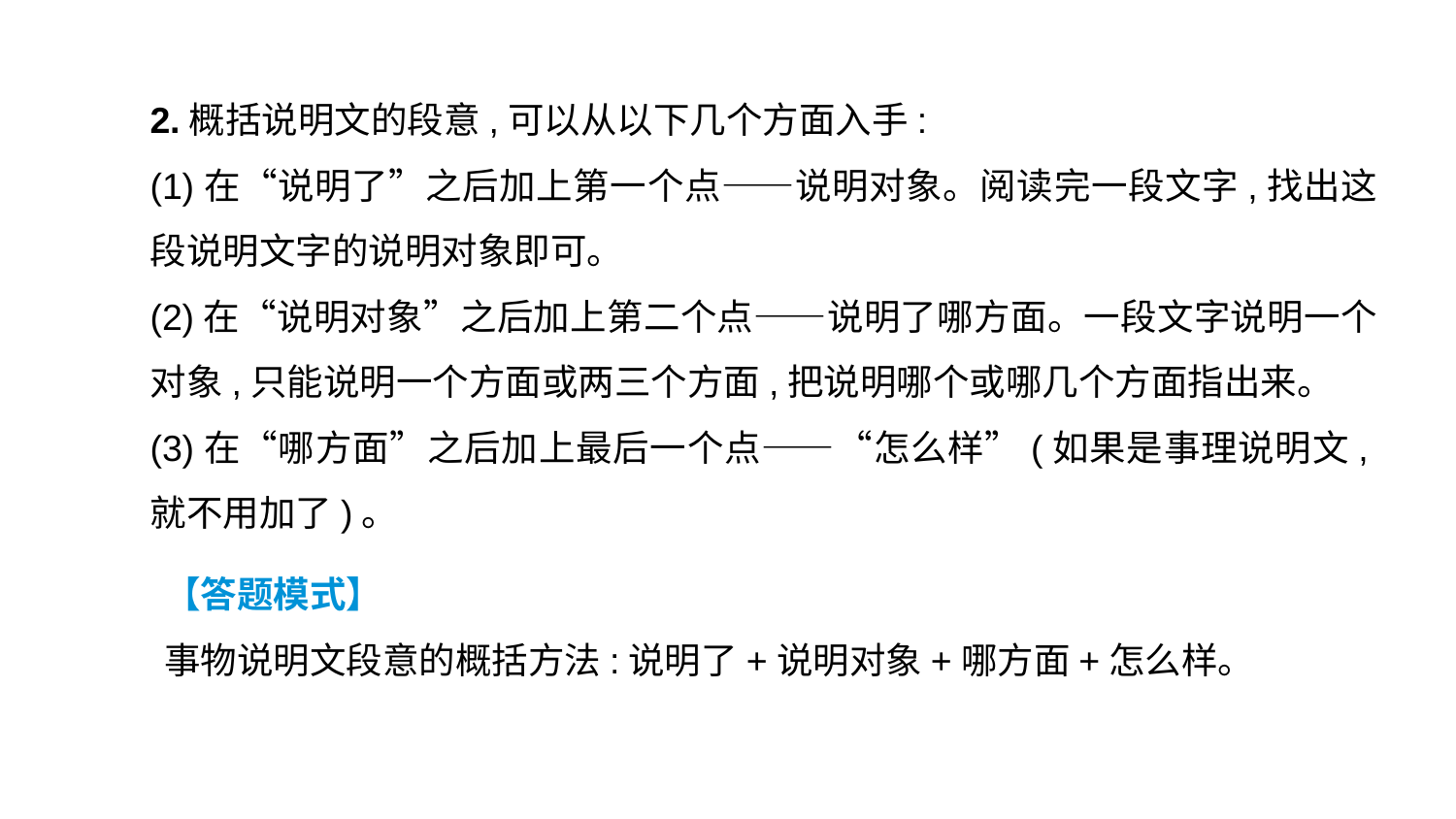

2.概括说明文的段意,可以从以下几个方面入手:
(1)在“说明了”之后加上第一个点——说明对象。阅读完一段文字,找出这段说明文字的说明对象即可。
(2)在“说明对象”之后加上第二个点——说明了哪方面。一段文字说明一个对象,只能说明一个方面或两三个方面,把说明哪个或哪几个方面指出来。
(3)在“哪方面”之后加上最后一个点——“怎么样”(如果是事理说明文,就不用加了)。
【答题模式】
事物说明文段意的概括方法:说明了+说明对象+哪方面+怎么样。